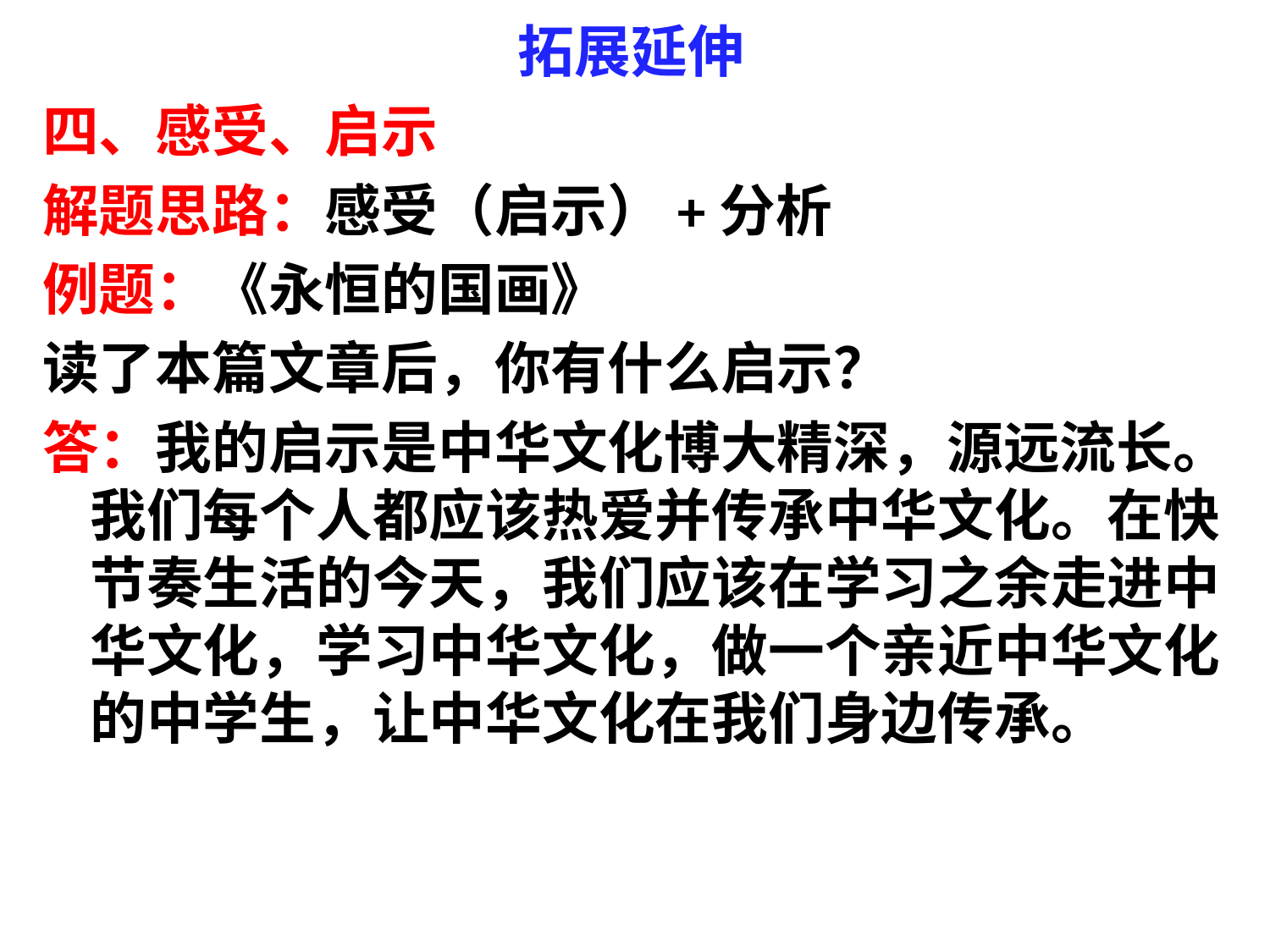

# 拓展延伸
四、感受、启示
解题思路：感受（启示）+分析
例题：《永恒的国画》
读了本篇文章后，你有什么启示？
答：我的启示是中华文化博大精深，源远流长。我们每个人都应该热爱并传承中华文化。在快节奏生活的今天，我们应该在学习之余走进中华文化，学习中华文化，做一个亲近中华文化的中学生，让中华文化在我们身边传承。